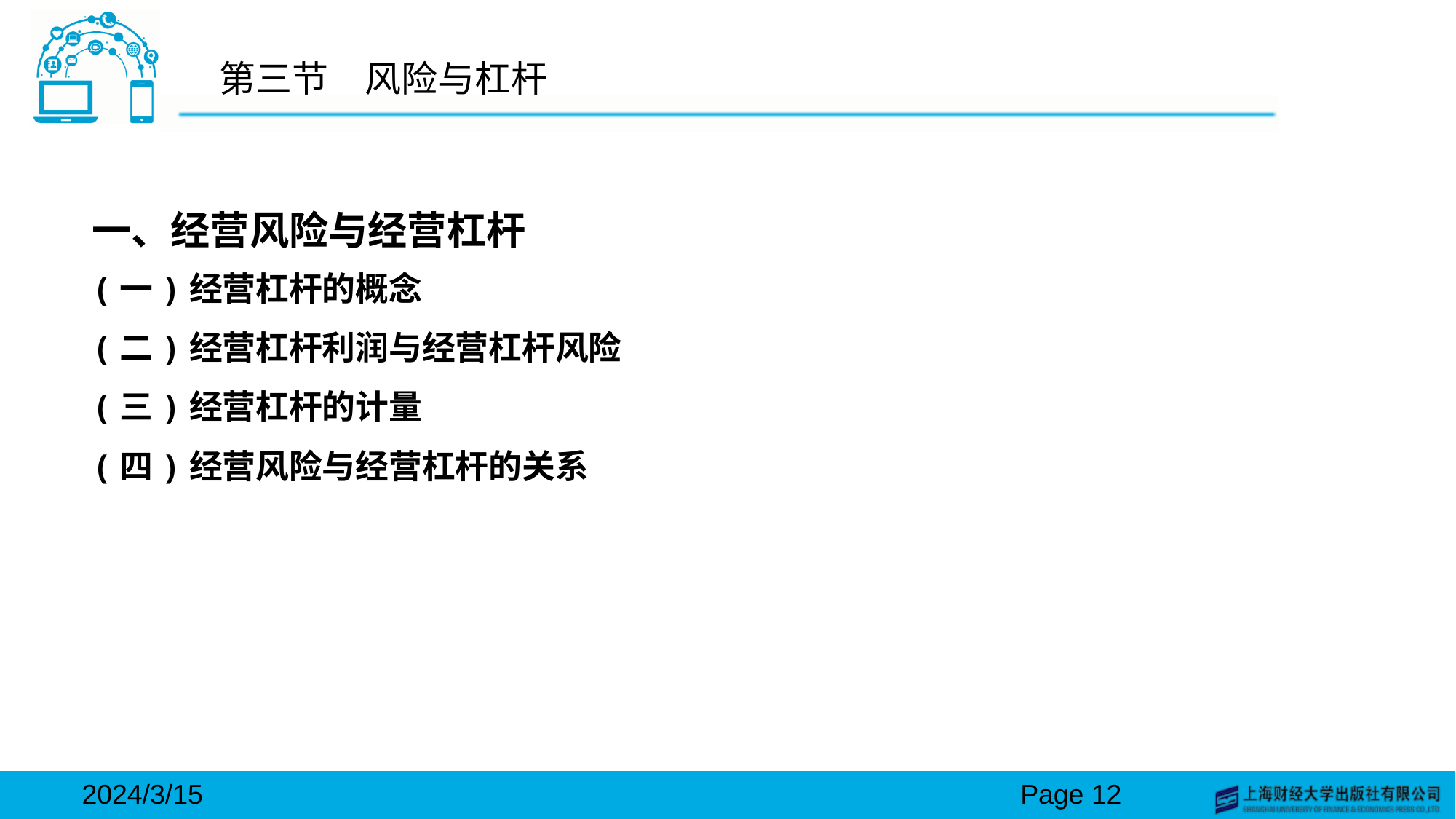

# 第三节　风险与杠杆
一、经营风险与经营杠杆
(一)经营杠杆的概念
(二)经营杠杆利润与经营杠杆风险
(三)经营杠杆的计量
(四)经营风险与经营杠杆的关系

2024/3/15
Page 12